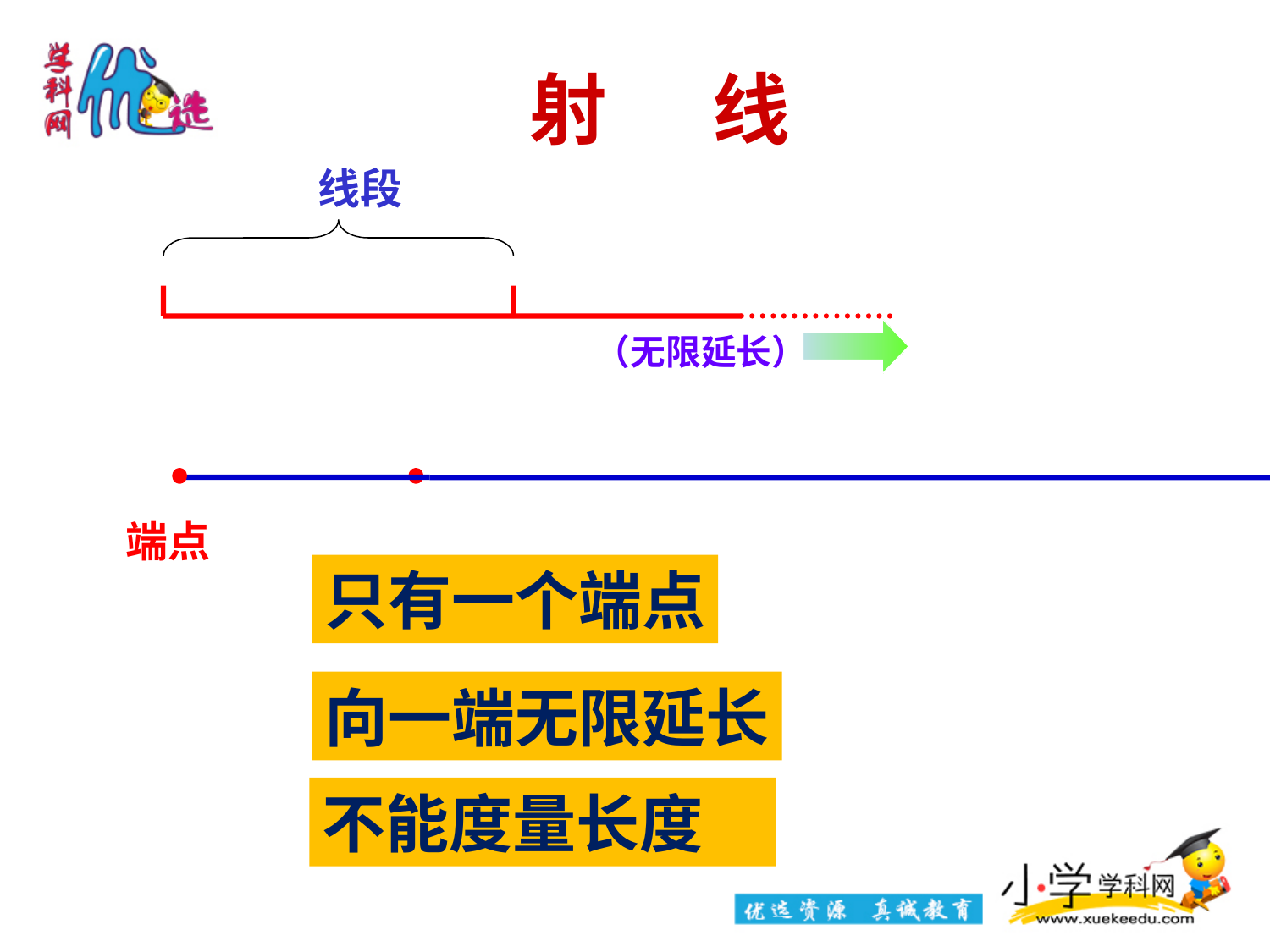

射      线

线段

（无限延长）

端点
只有一个端点

向一端无限延长
不能度量长度